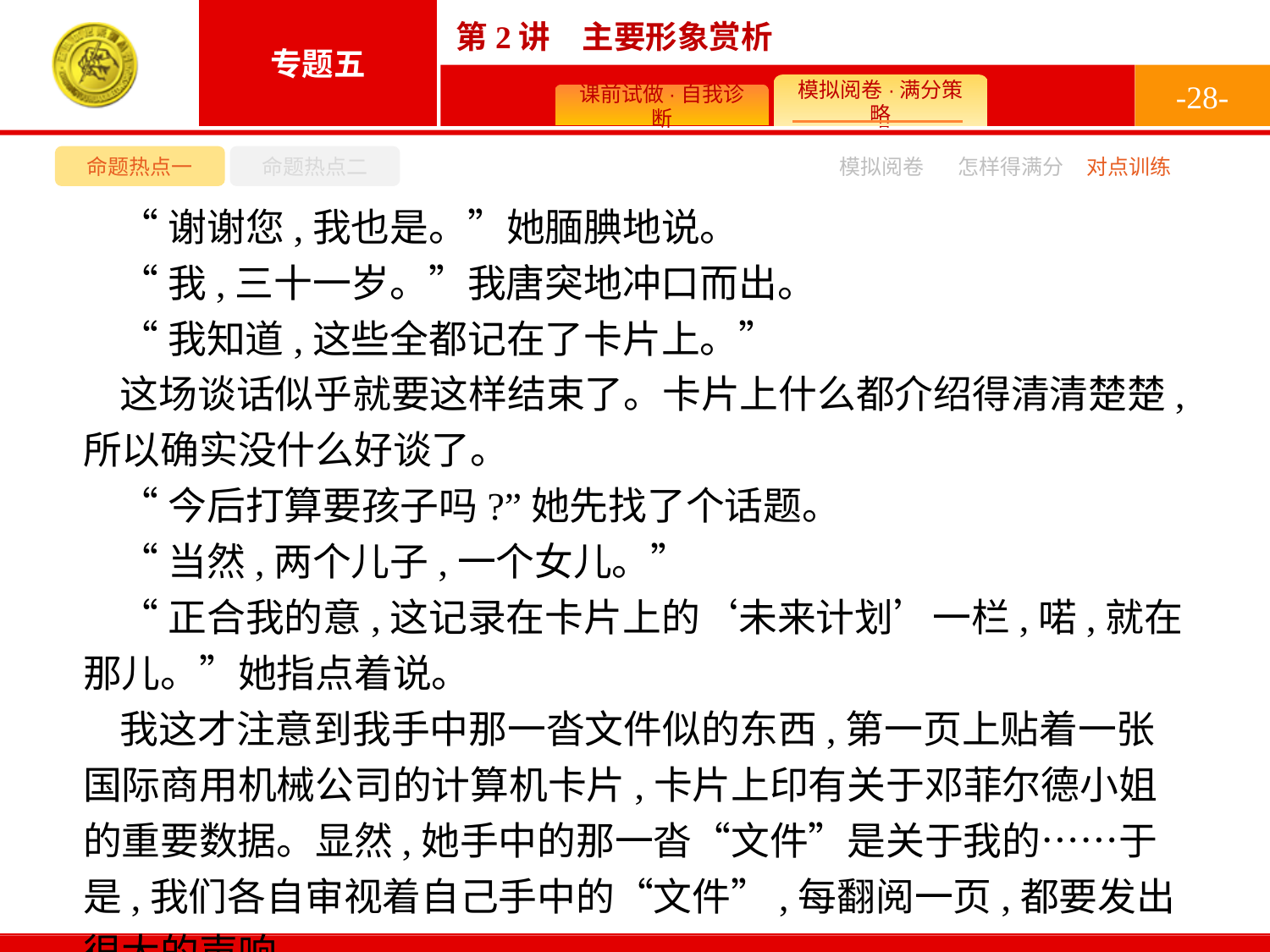

-28-
命题热点一
命题热点二
模拟阅卷
怎样得满分
对点训练
“谢谢您,我也是。”她腼腆地说。
“我,三十一岁。”我唐突地冲口而出。
“我知道,这些全都记在了卡片上。”
这场谈话似乎就要这样结束了。卡片上什么都介绍得清清楚楚,所以确实没什么好谈了。
“今后打算要孩子吗?”她先找了个话题。
“当然,两个儿子,一个女儿。”
“正合我的意,这记录在卡片上的‘未来计划’一栏,喏,就在那儿。”她指点着说。
我这才注意到我手中那一沓文件似的东西,第一页上贴着一张国际商用机械公司的计算机卡片,卡片上印有关于邓菲尔德小姐的重要数据。显然,她手中的那一沓“文件”是关于我的……于是,我们各自审视着自己手中的“文件”,每翻阅一页,都要发出很大的声响。